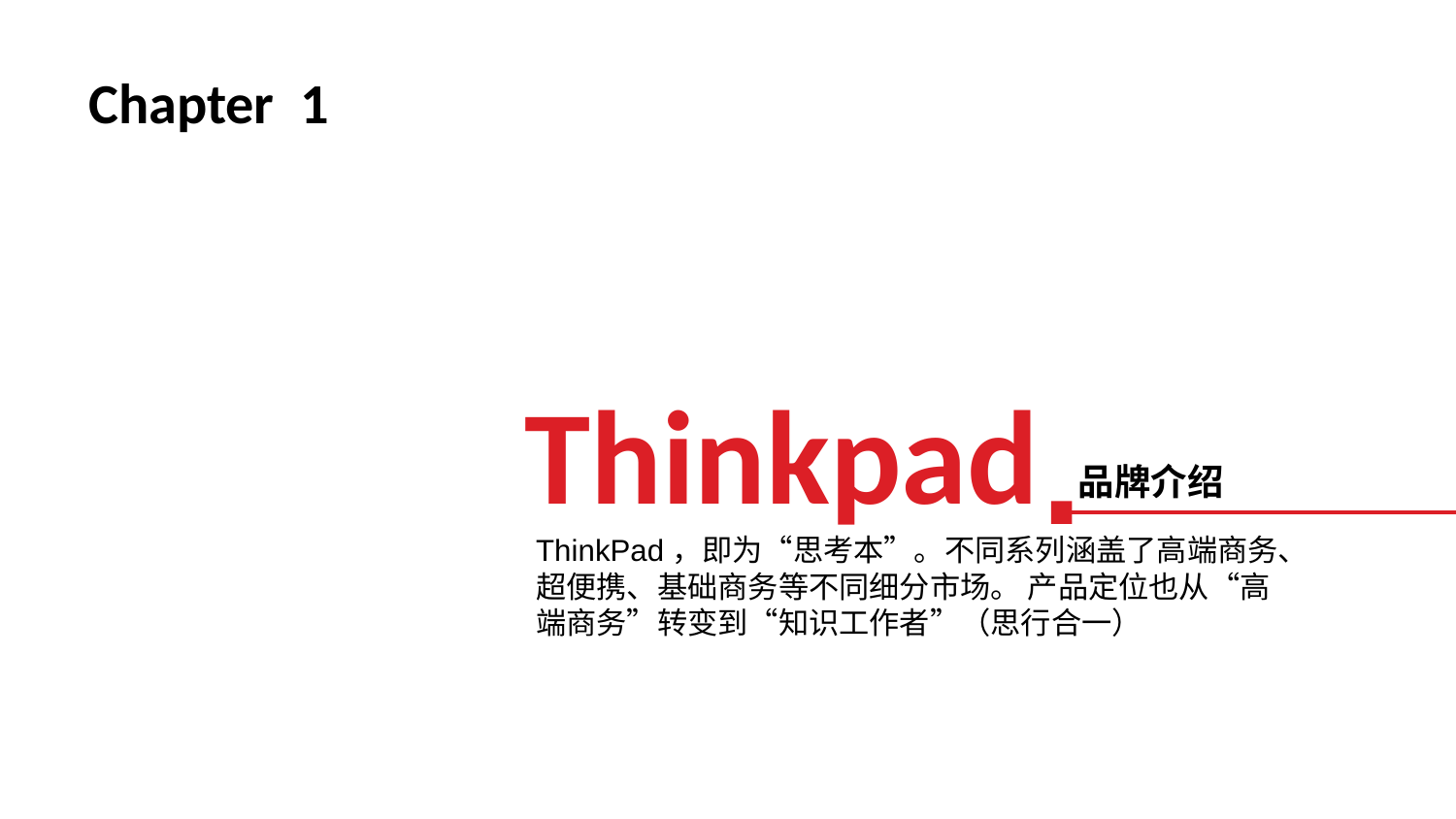

Chapter  1
Thinkpad
品牌介绍

ThinkPad，即为“思考本”。不同系列涵盖了高端商务、超便携、基础商务等不同细分市场。 产品定位也从“高端商务”转变到“知识工作者”（思行合一）